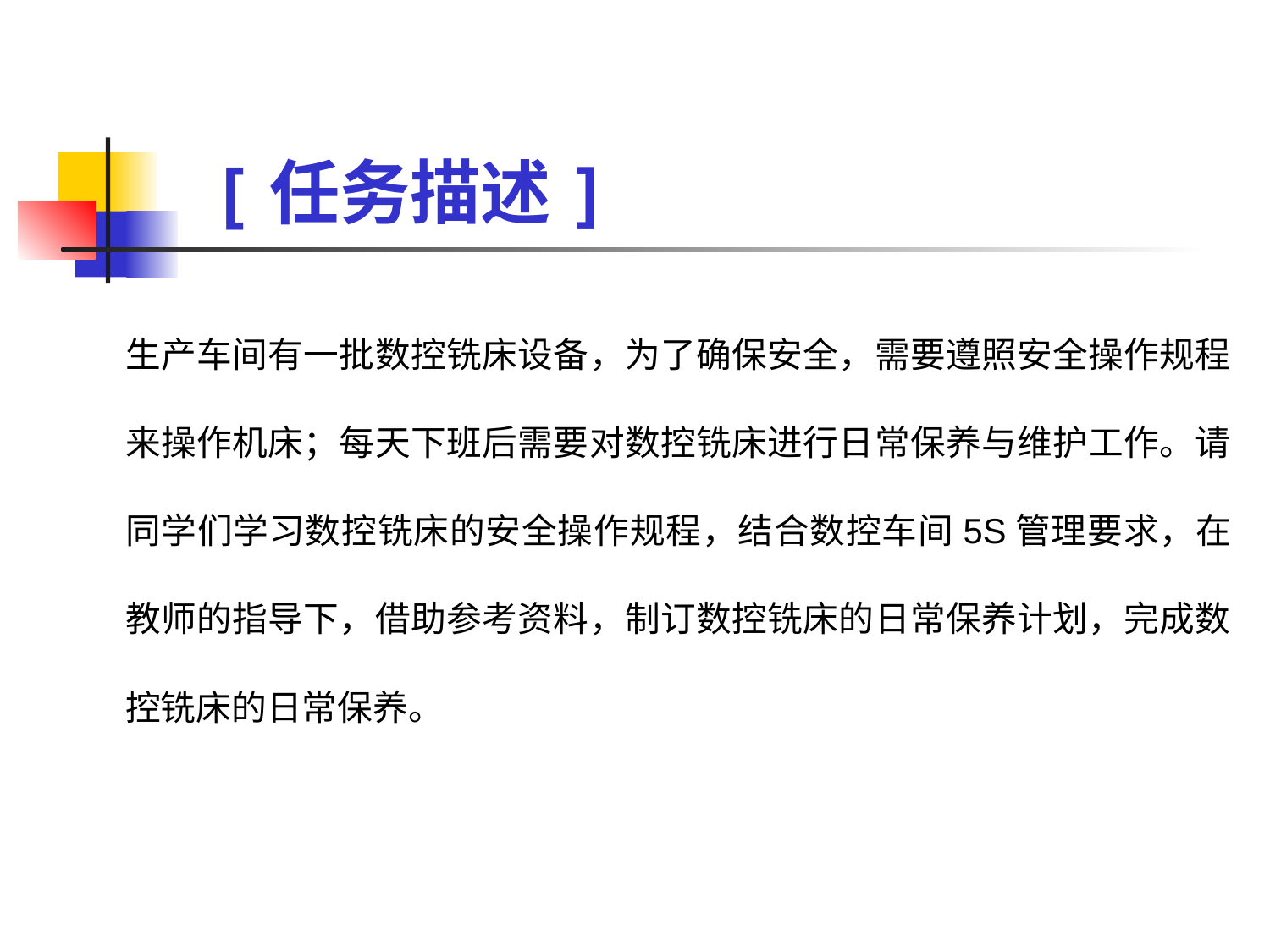

# [任务描述]
生产车间有一批数控铣床设备，为了确保安全，需要遵照安全操作规程来操作机床；每天下班后需要对数控铣床进行日常保养与维护工作。请同学们学习数控铣床的安全操作规程，结合数控车间5S管理要求，在教师的指导下，借助参考资料，制订数控铣床的日常保养计划，完成数控铣床的日常保养。